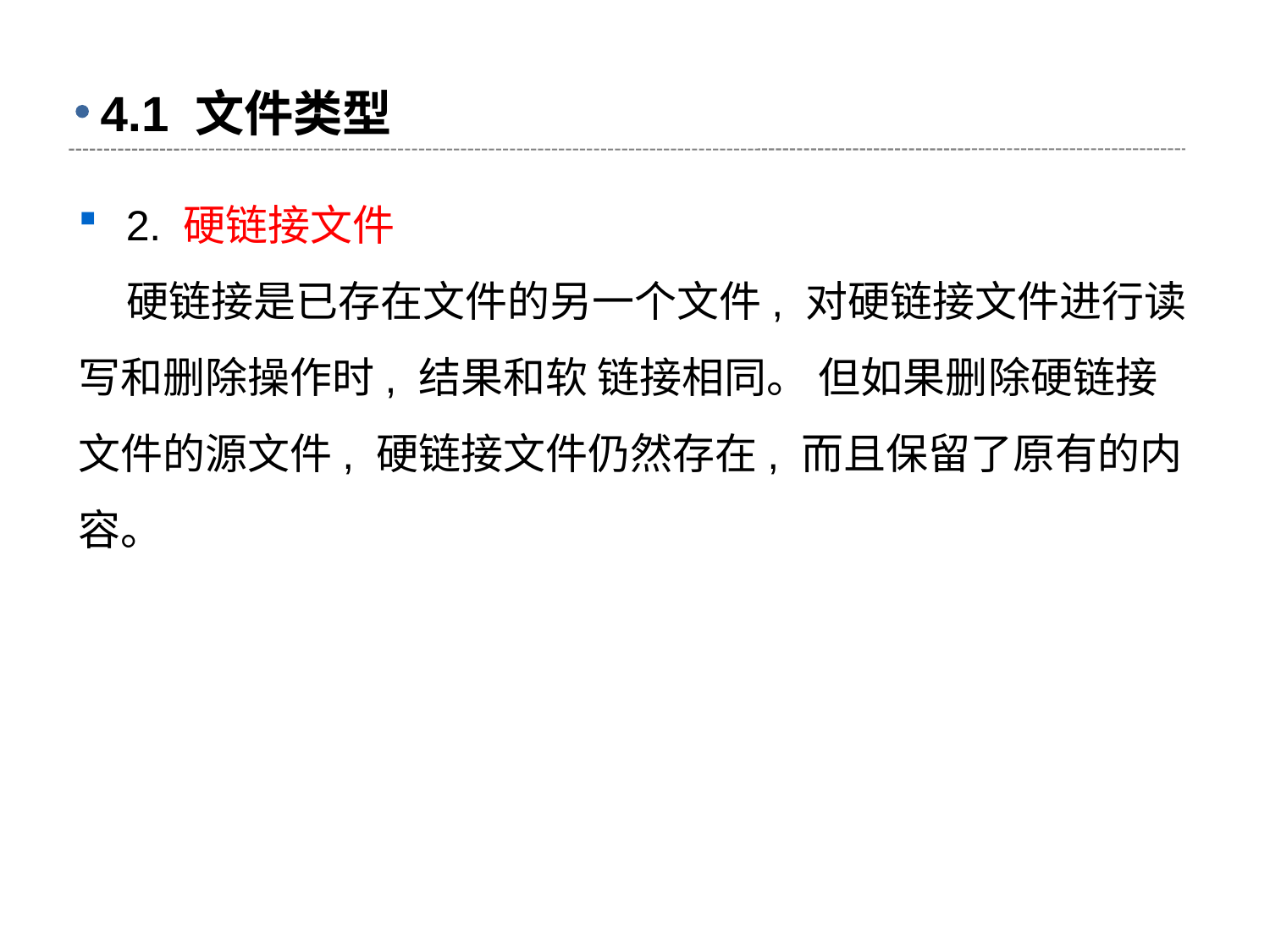

# 4.1 文件类型
2. 硬链接文件
    硬链接是已存在文件的另一个文件, 对硬链接文件进行读写和删除操作时, 结果和软 链接相同。 但如果删除硬链接文件的源文件, 硬链接文件仍然存在, 而且保留了原有的内容。